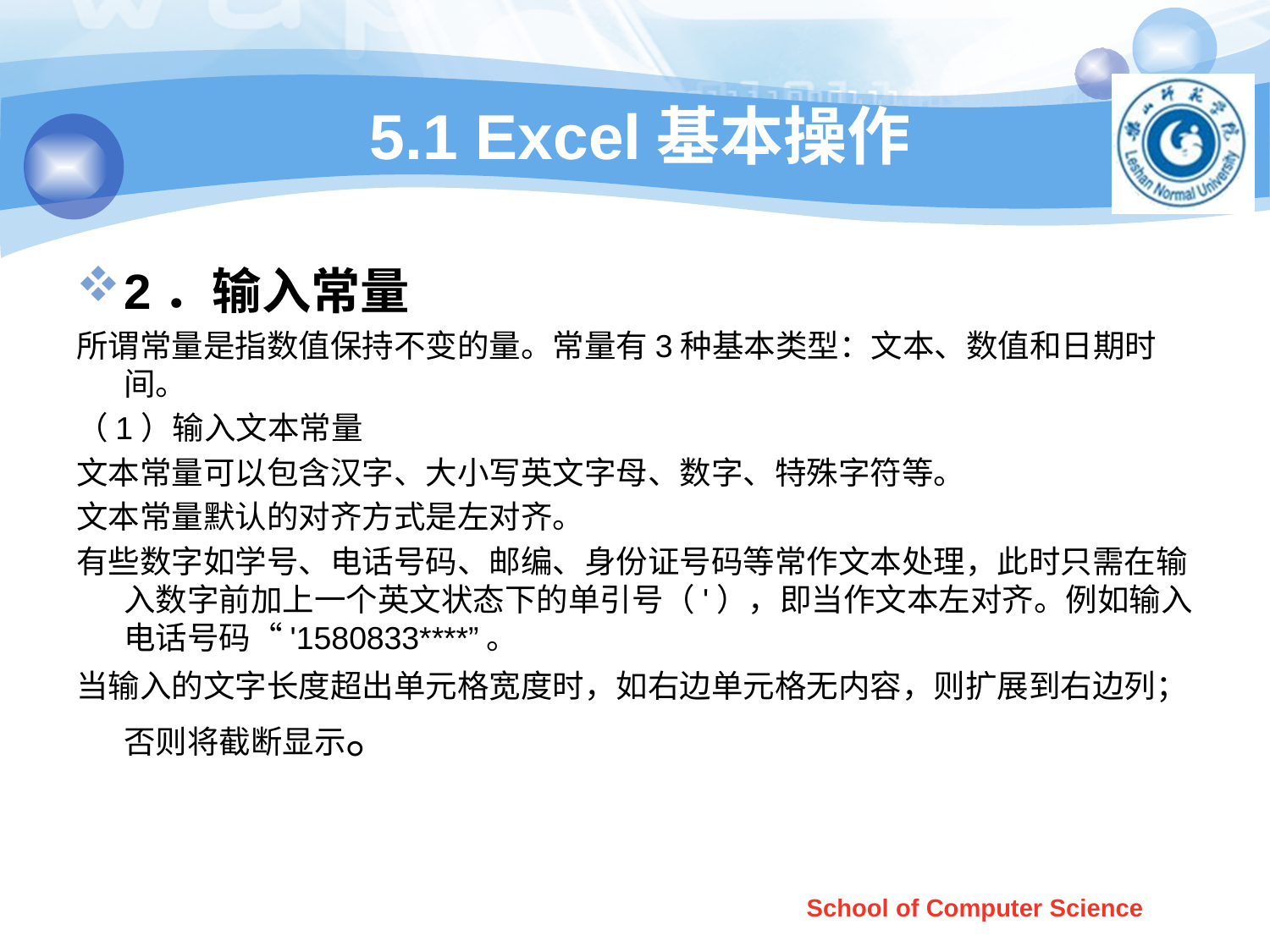

# 5.1 Excel基本操作
2．输入常量
所谓常量是指数值保持不变的量。常量有3种基本类型：文本、数值和日期时间。
（1）输入文本常量
文本常量可以包含汉字、大小写英文字母、数字、特殊字符等。
文本常量默认的对齐方式是左对齐。
有些数字如学号、电话号码、邮编、身份证号码等常作文本处理，此时只需在输入数字前加上一个英文状态下的单引号（'），即当作文本左对齐。例如输入电话号码“'1580833****”。
当输入的文字长度超出单元格宽度时，如右边单元格无内容，则扩展到右边列；否则将截断显示。

School of Computer Science